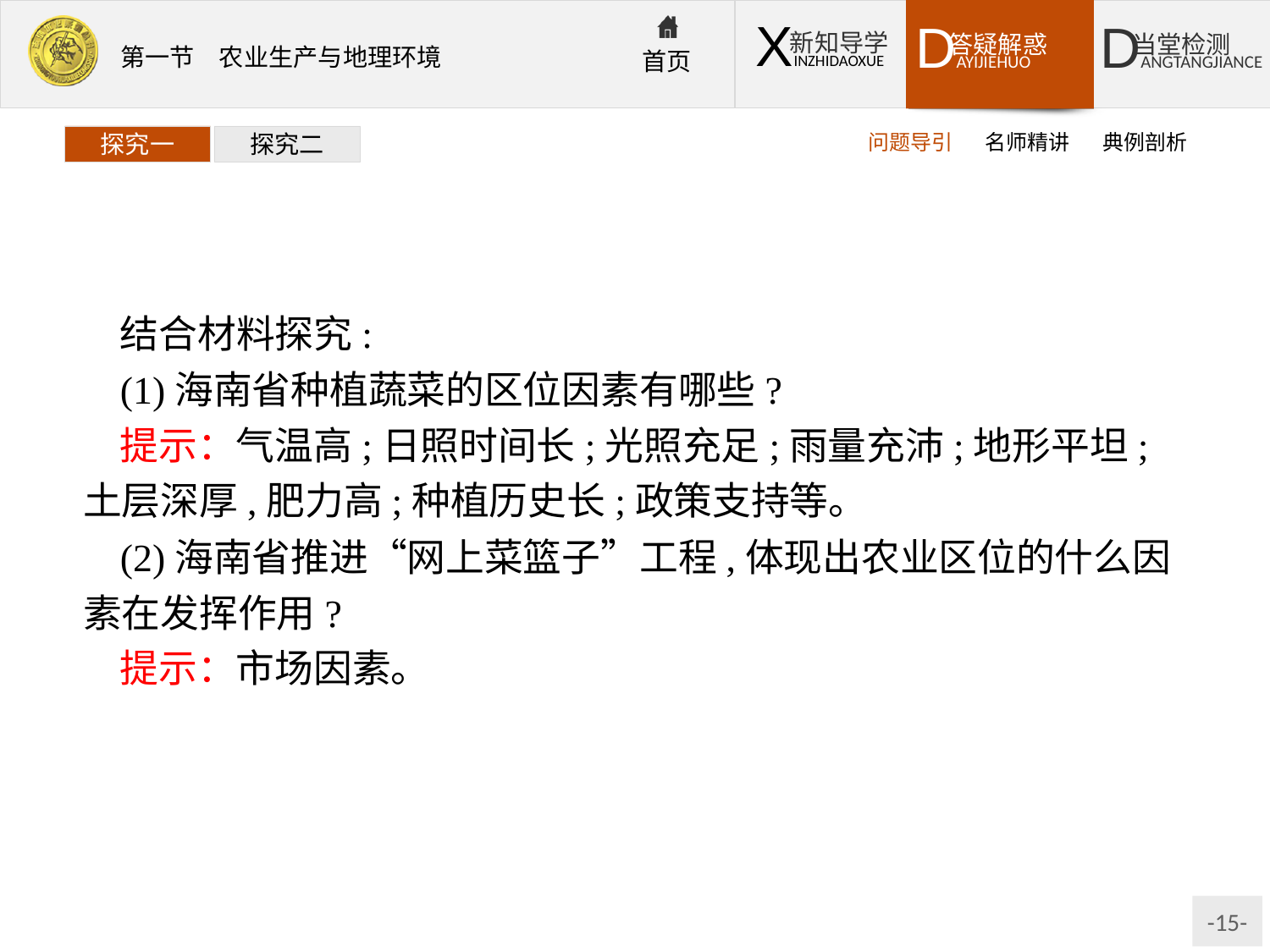

问题导引
名师精讲
典例剖析
探究一
探究二
结合材料探究:
(1)海南省种植蔬菜的区位因素有哪些?
提示：气温高;日照时间长;光照充足;雨量充沛;地形平坦;土层深厚,肥力高;种植历史长;政策支持等。
(2)海南省推进“网上菜篮子”工程,体现出农业区位的什么因素在发挥作用?
提示：市场因素。